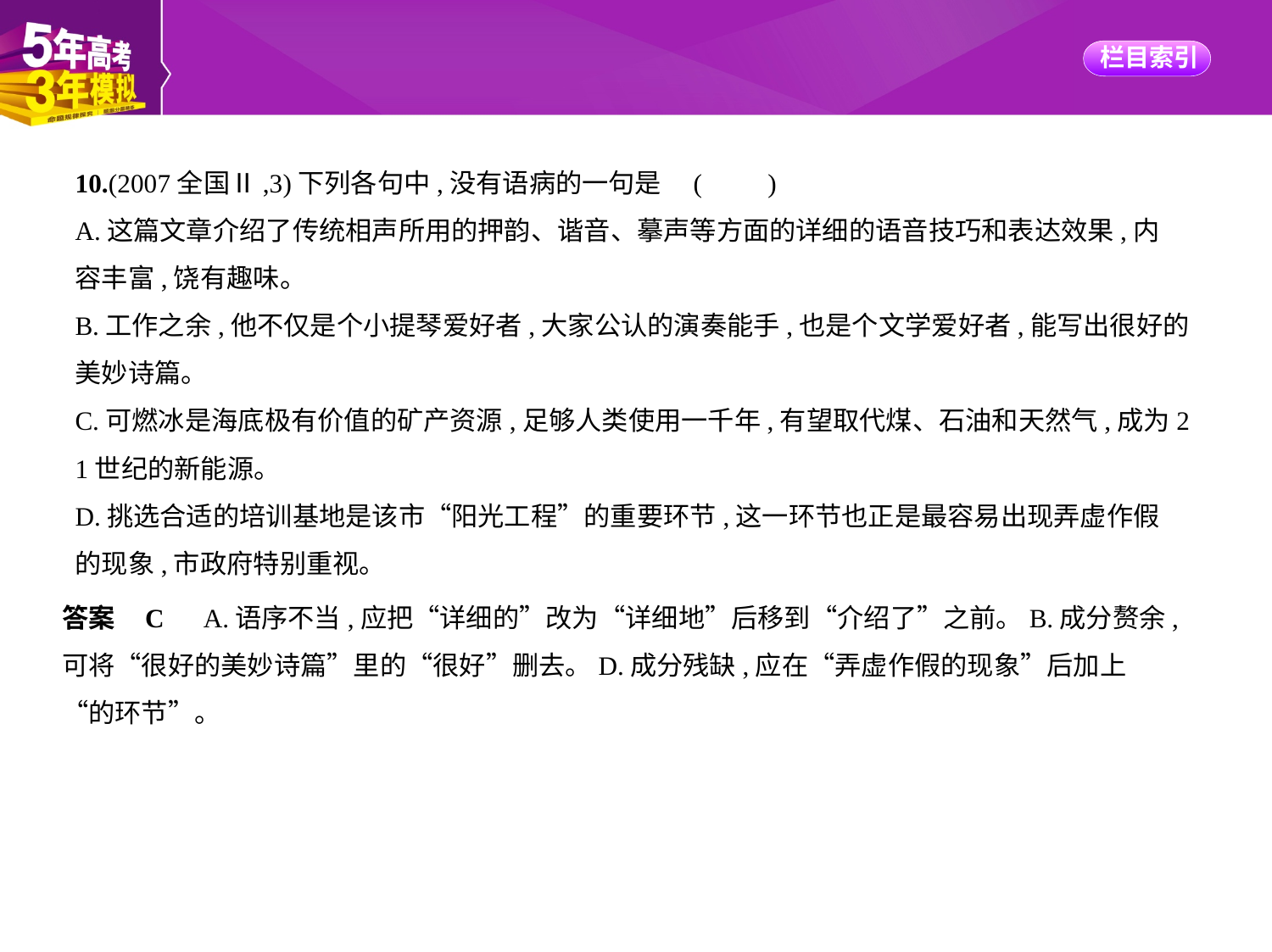

10.(2007全国Ⅱ,3)下列各句中,没有语病的一句是 (　　)
A.这篇文章介绍了传统相声所用的押韵、谐音、摹声等方面的详细的语音技巧和表达效果,内
容丰富,饶有趣味。
B.工作之余,他不仅是个小提琴爱好者,大家公认的演奏能手,也是个文学爱好者,能写出很好的
美妙诗篇。
C.可燃冰是海底极有价值的矿产资源,足够人类使用一千年,有望取代煤、石油和天然气,成为2
1世纪的新能源。
D.挑选合适的培训基地是该市“阳光工程”的重要环节,这一环节也正是最容易出现弄虚作假
的现象,市政府特别重视。
答案    C　A.语序不当,应把“详细的”改为“详细地”后移到“介绍了”之前。B.成分赘余,
可将“很好的美妙诗篇”里的“很好”删去。D.成分残缺,应在“弄虚作假的现象”后加上
“的环节”。